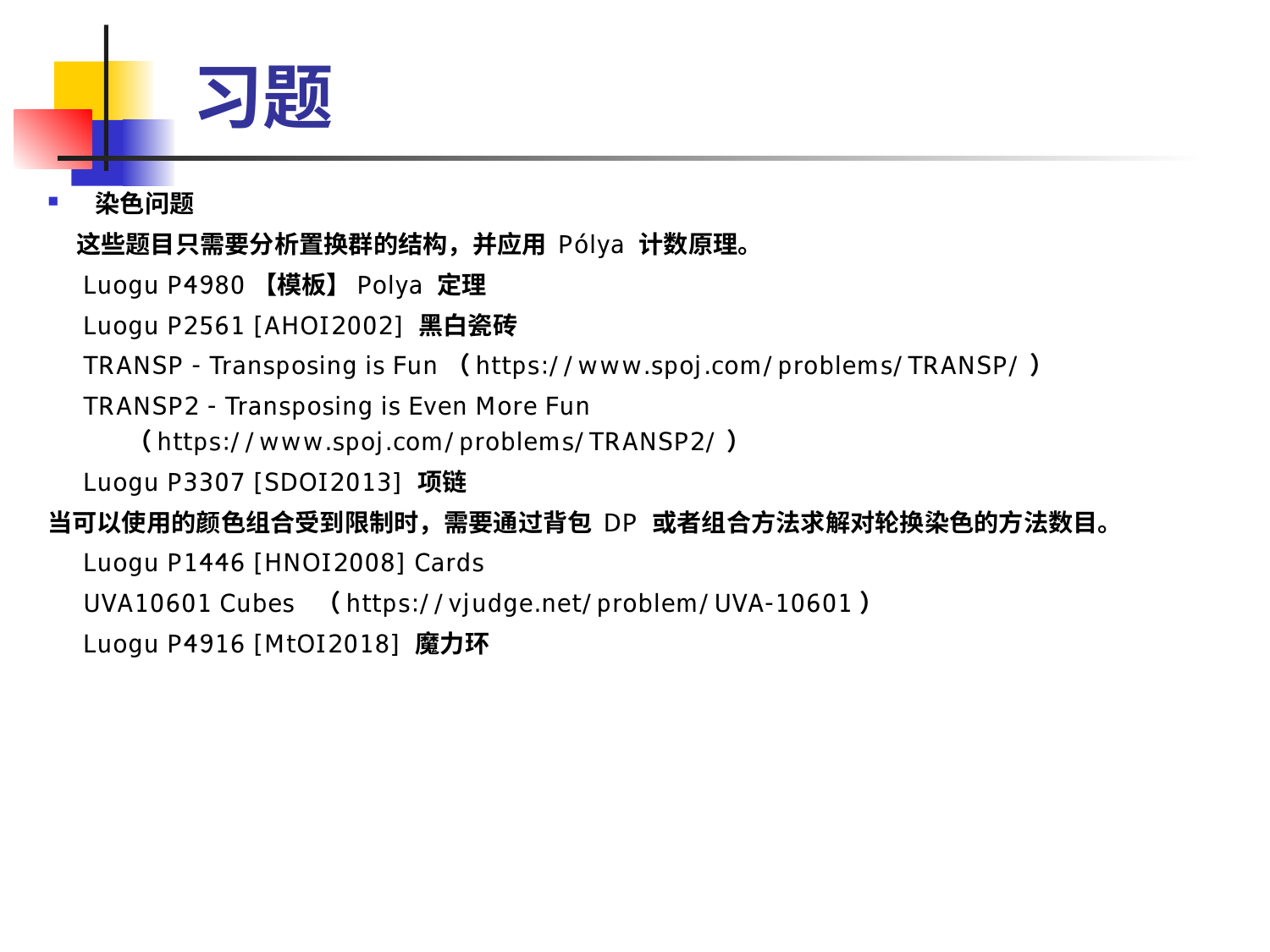

# 习题
染色问题
    这些题目只需要分析置换群的结构，并应用 Pólya 计数原理。
     Luogu P4980【模板】Polya 定理
     Luogu P2561 [AHOI2002] 黑白瓷砖
     TRANSP - Transposing is Fun（https://www.spoj.com/problems/TRANSP/）
     TRANSP2 - Transposing is Even More Fun  （https://www.spoj.com/problems/TRANSP2/）
     Luogu P3307 [SDOI2013] 项链
当可以使用的颜色组合受到限制时，需要通过背包 DP 或者组合方法求解对轮换染色的方法数目。
     Luogu P1446 [HNOI2008] Cards
     UVA10601 Cubes  （https://vjudge.net/problem/UVA-10601）
     Luogu P4916 [MtOI2018] 魔力环

101